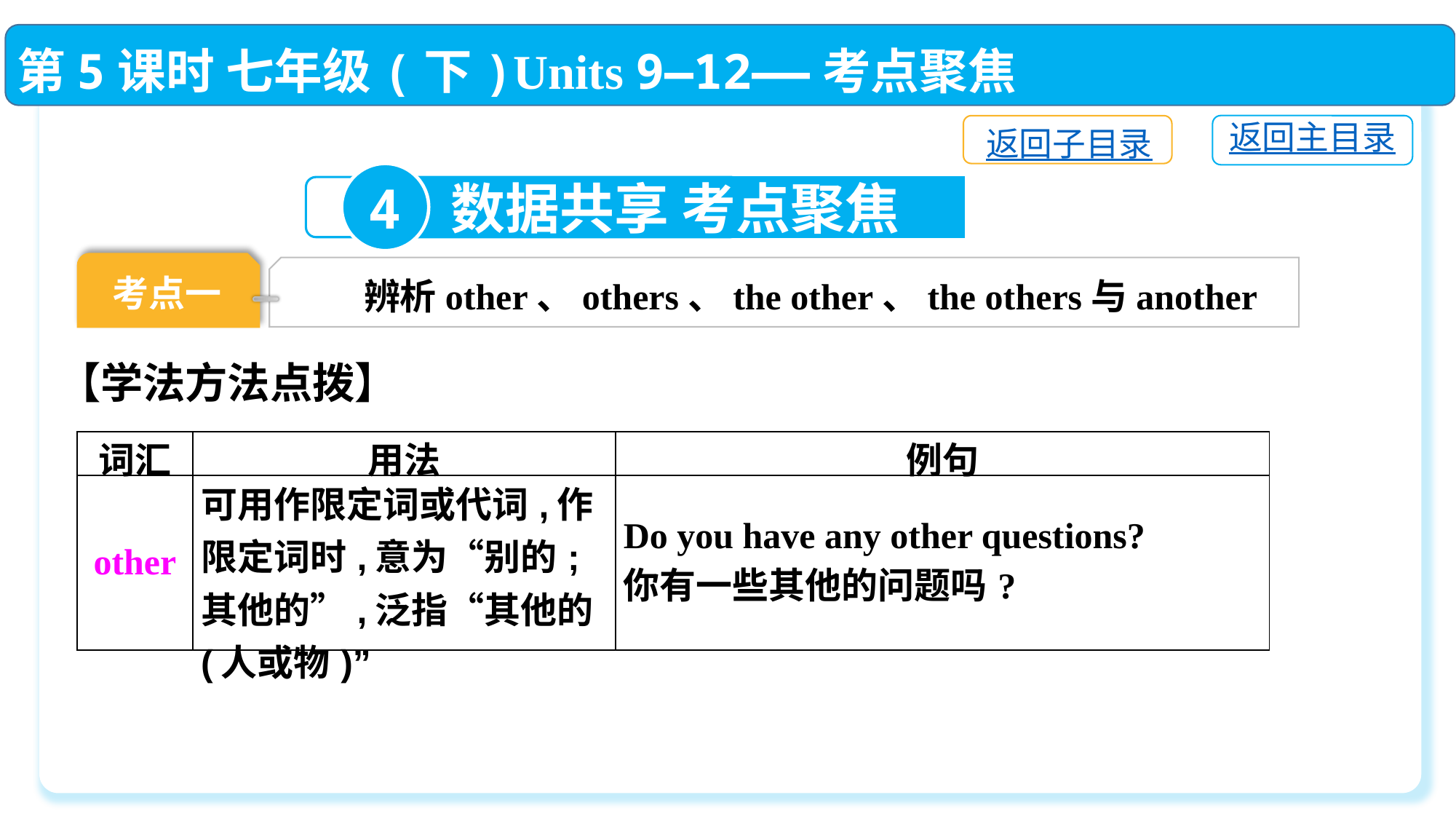

第5课时 七年级(下)Units 9—12——考点聚焦

返回主目录

返回子目录
4

数据共享 考点聚焦
考点一
辨析other、others、the other、the others与another

【学法方法点拨】

| 词汇 | 用法 | 例句 |
| --- | --- | --- |
| other | 可用作限定词或代词,作限定词时,意为“别的;其他的”,泛指“其他的(人或物)” | Do you have any other questions? 你有一些其他的问题吗? |